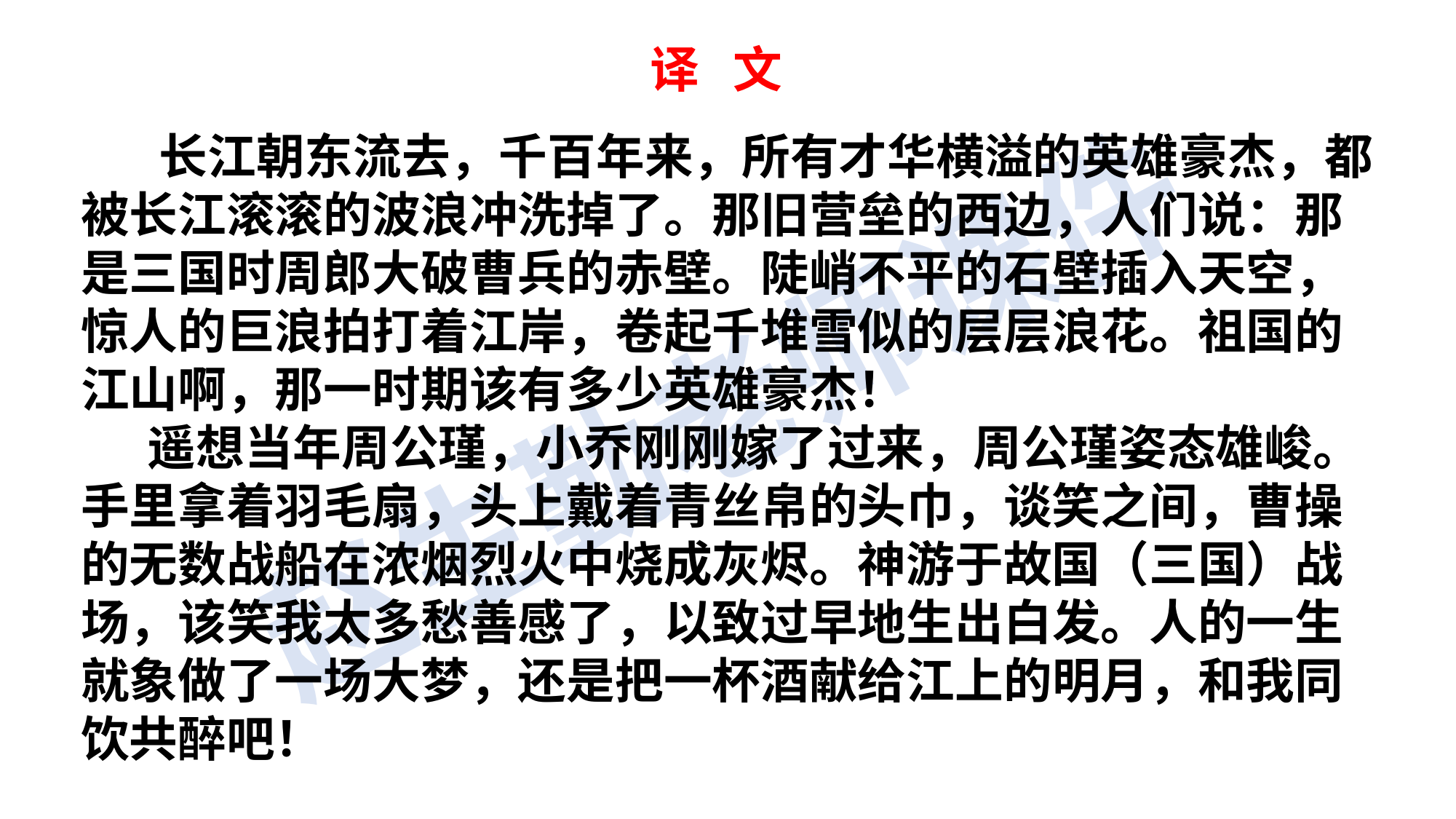

# 译   文
      长江朝东流去，千百年来，所有才华横溢的英雄豪杰，都被长江滚滚的波浪冲洗掉了。那旧营垒的西边，人们说：那是三国时周郎大破曹兵的赤壁。陡峭不平的石壁插入天空，惊人的巨浪拍打着江岸，卷起千堆雪似的层层浪花。祖国的江山啊，那一时期该有多少英雄豪杰！
      遥想当年周公瑾，小乔刚刚嫁了过来，周公瑾姿态雄峻。 手里拿着羽毛扇，头上戴着青丝帛的头巾，谈笑之间，曹操的无数战船在浓烟烈火中烧成灰烬。神游于故国（三国）战场，该笑我太多愁善感了，以致过早地生出白发。人的一生就象做了一场大梦，还是把一杯酒献给江上的明月，和我同饮共醉吧！